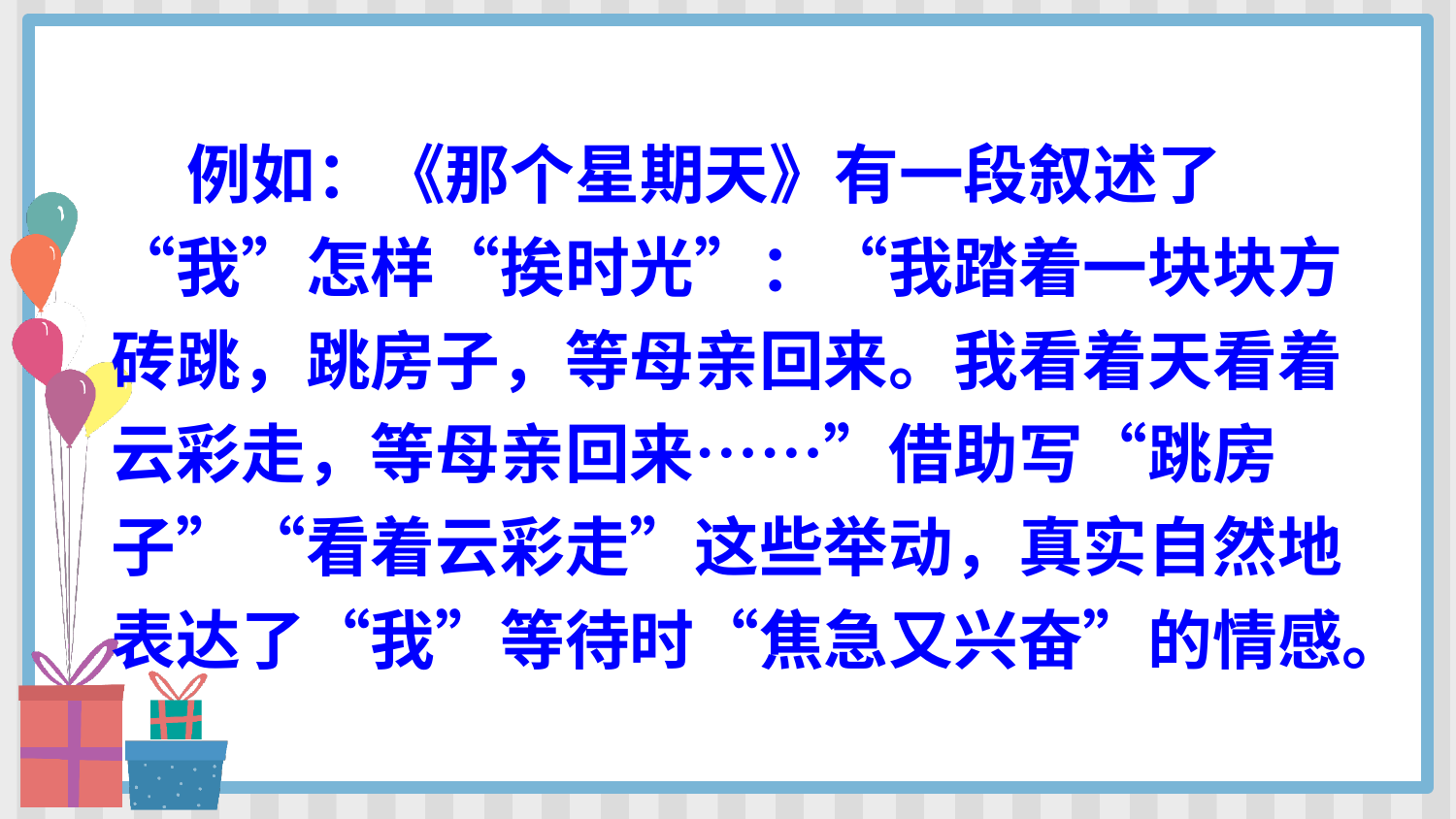

例如：《那个星期天》有一段叙述了“我”怎样“挨时光”：“我踏着一块块方砖跳，跳房子，等母亲回来。我看着天看着云彩走，等母亲回来……”借助写“跳房子”“看着云彩走”这些举动，真实自然地表达了“我”等待时“焦急又兴奋”的情感。